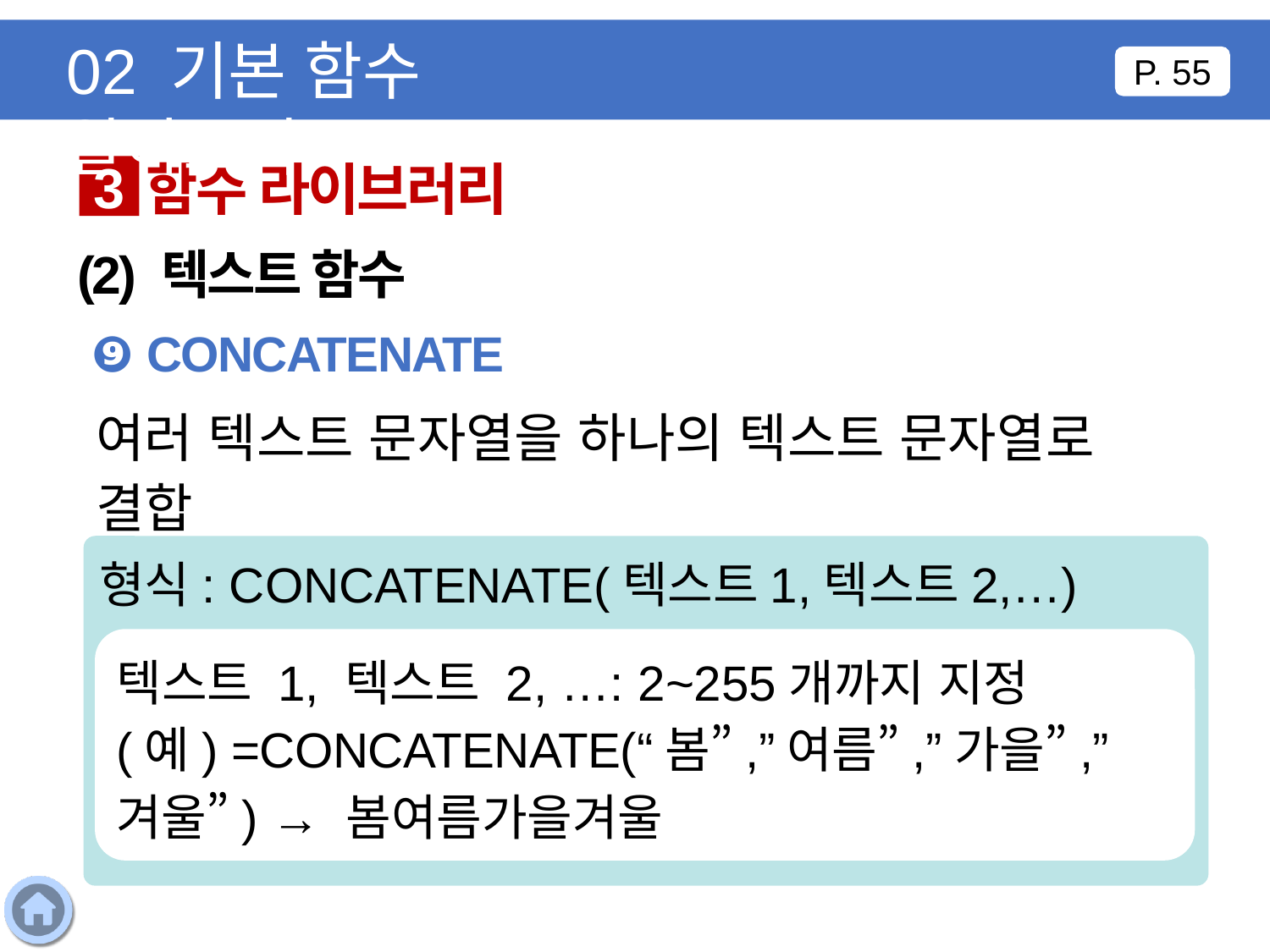

02 기본 함수 알아보기
P. 55
함수 라이브러리
3
(2) 텍스트 함수
❾ CONCATENATE
여러 텍스트 문자열을 하나의 텍스트 문자열로 결합
형식: CONCATENATE(텍스트1,텍스트2,…)
텍스트 1, 텍스트 2, …: 2~255개까지 지정
(예) =CONCATENATE(“봄”,”여름”,”가을”,”겨울”) → 봄여름가을겨울